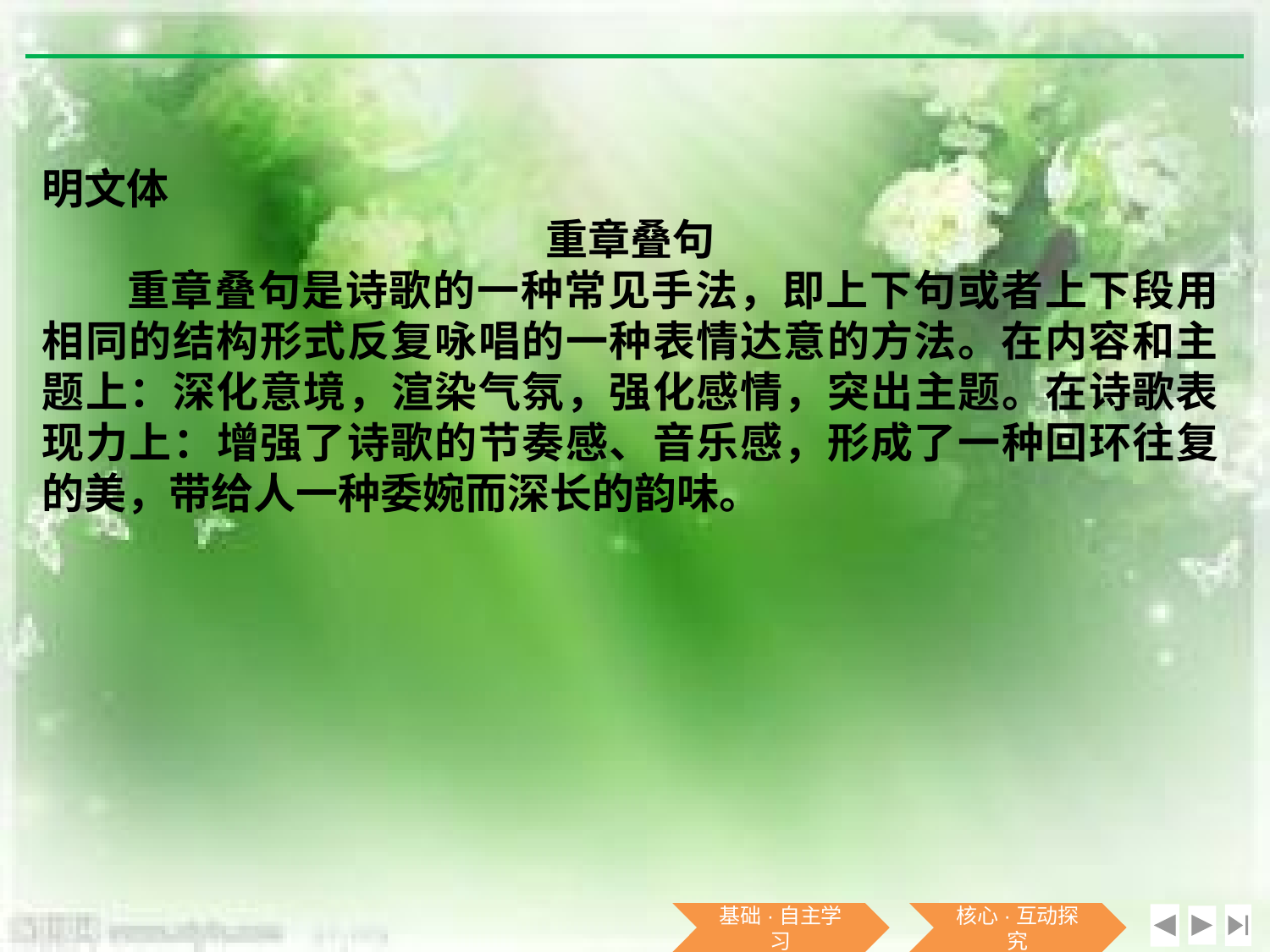

《芣苢》《文氏外孙入村收麦》PPT
明文体
重章叠句
重章叠句是诗歌的一种常见手法，即上下句或者上下段用相同的结构形式反复咏唱的一种表情达意的方法。在内容和主题上：深化意境，渲染气氛，强化感情，突出主题。在诗歌表现力上：增强了诗歌的节奏感、音乐感，形成了一种回环往复的美，带给人一种委婉而深长的韵味。
《芣苢》《文氏外孙入村收麦》PPT